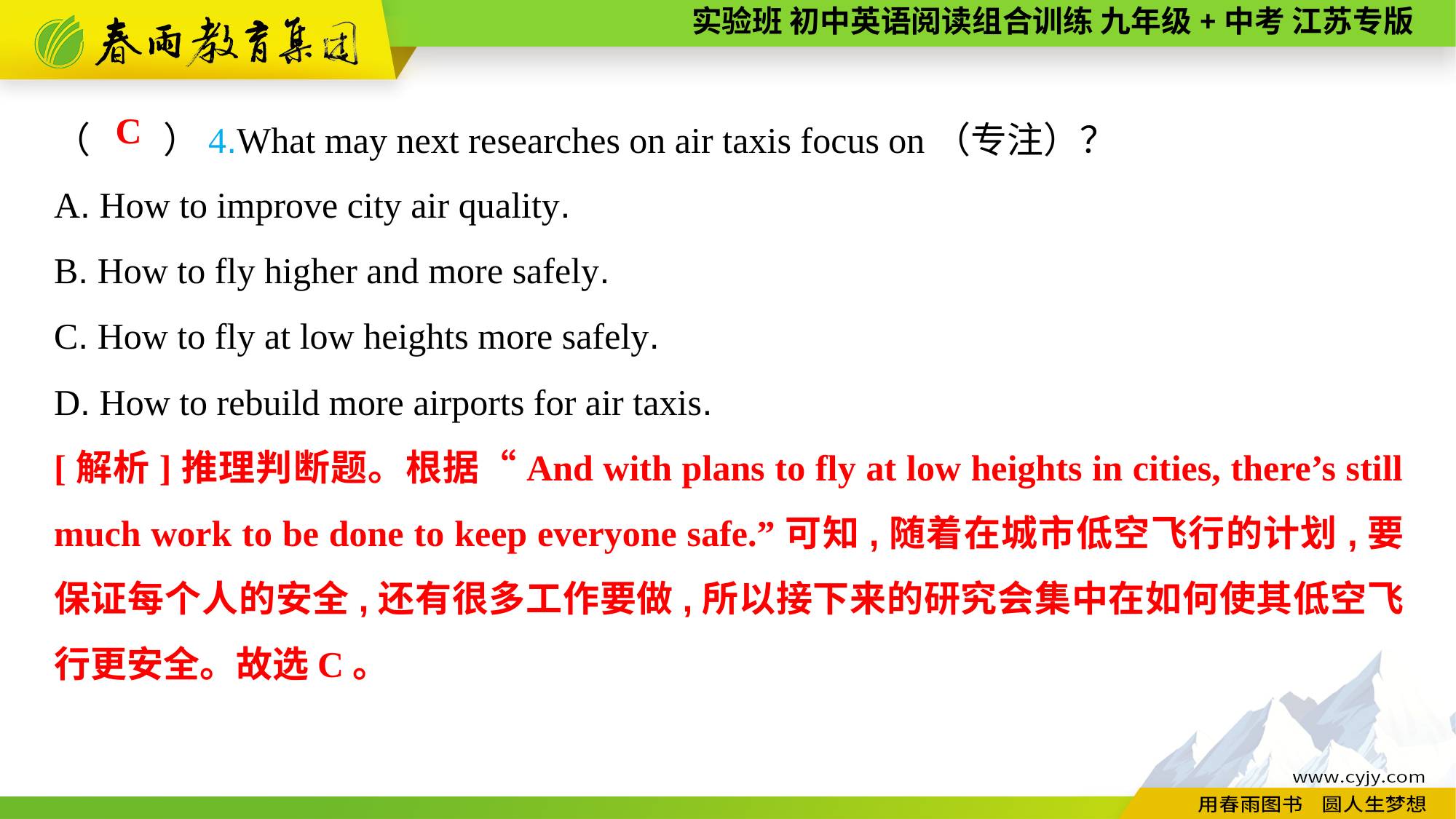

（　　）4.What may next researches on air taxis focus on（专注）？
A. How to improve city air quality.
B. How to fly higher and more safely.
C. How to fly at low heights more safely.
D. How to rebuild more airports for air taxis.
C
[解析]推理判断题。根据“And with plans to fly at low heights in cities, there’s still much work to be done to keep everyone safe.”可知,随着在城市低空飞行的计划,要保证每个人的安全,还有很多工作要做,所以接下来的研究会集中在如何使其低空飞行更安全。故选C。